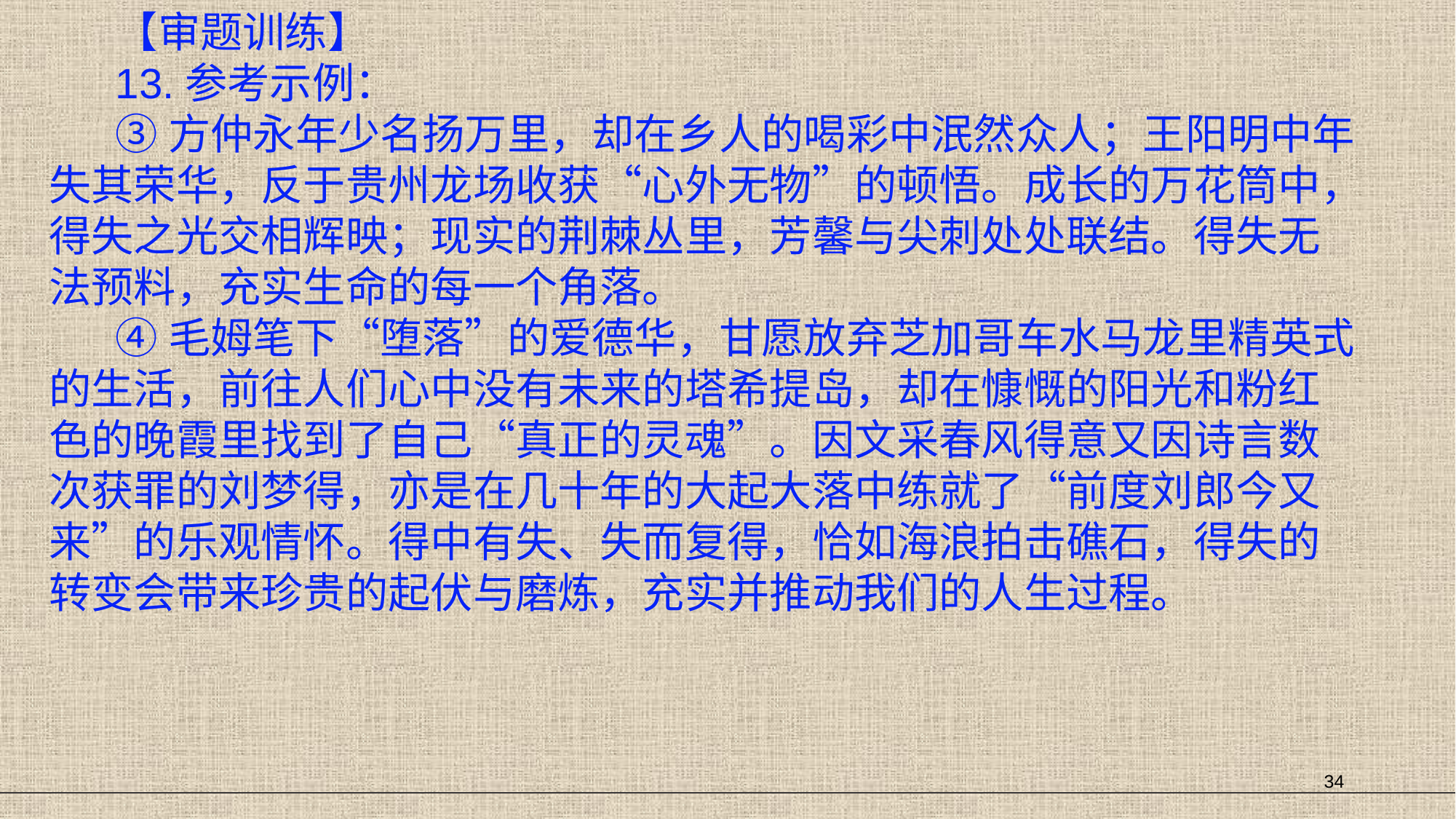

【审题训练】
13.参考示例：
③方仲永年少名扬万里，却在乡人的喝彩中泯然众人；王阳明中年失其荣华，反于贵州龙场收获“心外无物”的顿悟。成长的万花筒中，得失之光交相辉映；现实的荆棘丛里，芳馨与尖刺处处联结。得失无法预料，充实生命的每一个角落。
④毛姆笔下“堕落”的爱德华，甘愿放弃芝加哥车水马龙里精英式的生活，前往人们心中没有未来的塔希提岛，却在慷慨的阳光和粉红色的晚霞里找到了自己“真正的灵魂”。因文采春风得意又因诗言数次获罪的刘梦得，亦是在几十年的大起大落中练就了“前度刘郎今又来”的乐观情怀。得中有失、失而复得，恰如海浪拍击礁石，得失的转变会带来珍贵的起伏与磨炼，充实并推动我们的人生过程。
34